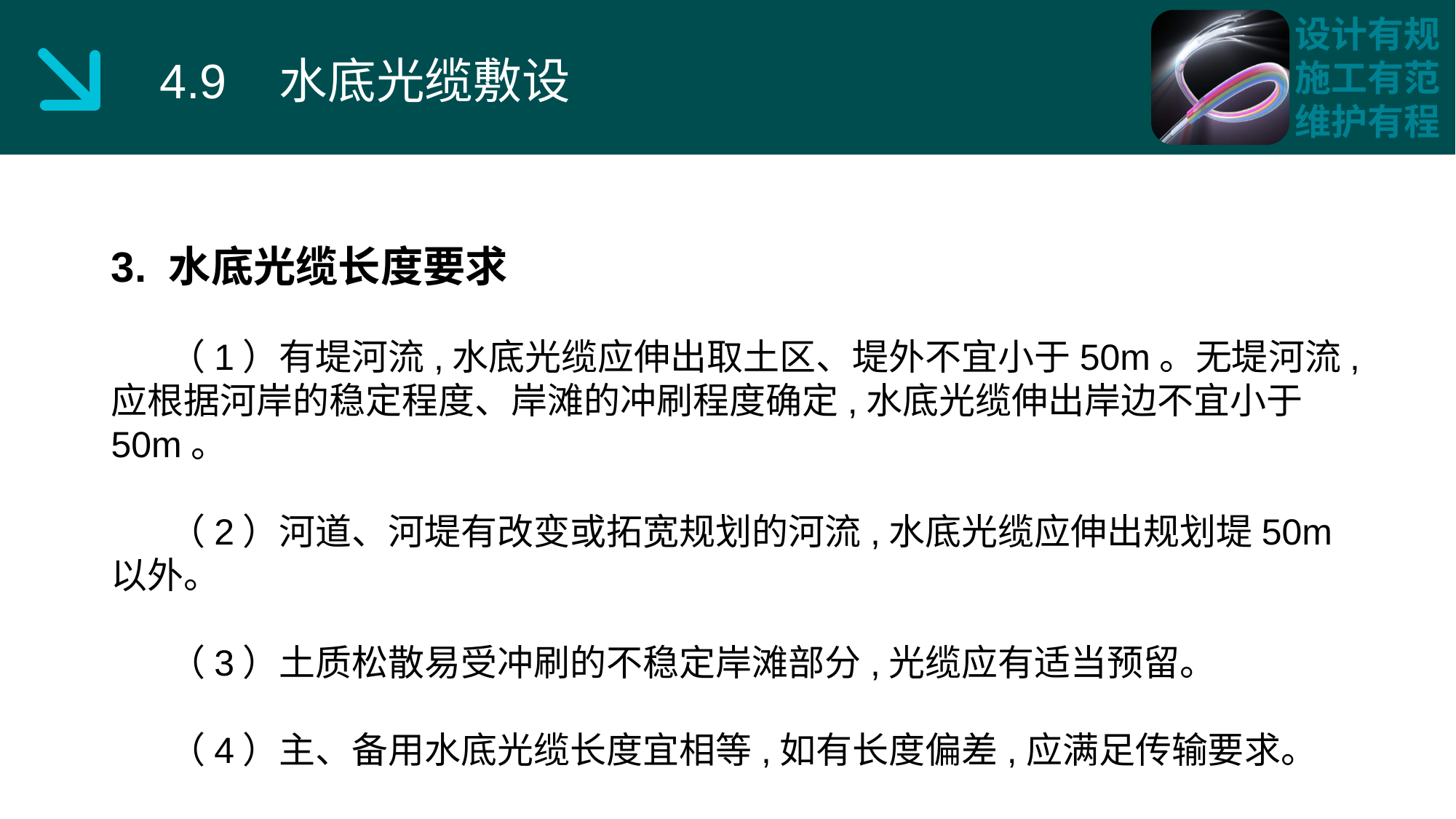

4.9   水底光缆敷设

3. 水底光缆长度要求

      （1）有堤河流,水底光缆应伸出取土区、堤外不宜小于50m。无堤河流,应根据河岸的稳定程度、岸滩的冲刷程度确定,水底光缆伸出岸边不宜小于50m。

      （2）河道、河堤有改变或拓宽规划的河流,水底光缆应伸出规划堤50m以外。

      （3）土质松散易受冲刷的不稳定岸滩部分,光缆应有适当预留。

      （4）主、备用水底光缆长度宜相等,如有长度偏差,应满足传输要求。